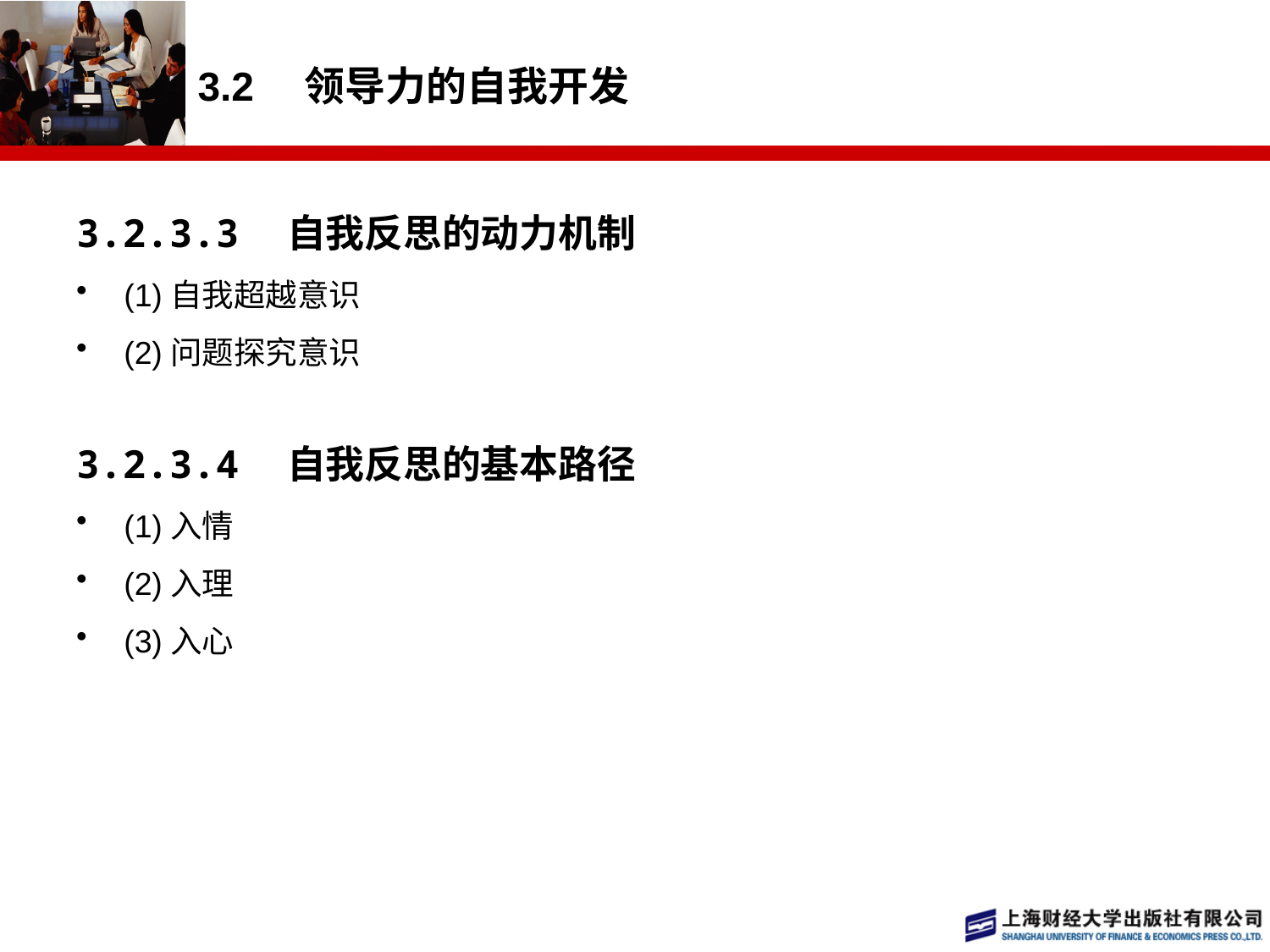

# 3.2　领导力的自我开发
3.2.3.3　自我反思的动力机制
(1)自我超越意识
(2)问题探究意识

3.2.3.4　自我反思的基本路径
(1)入情
(2)入理
(3)入心